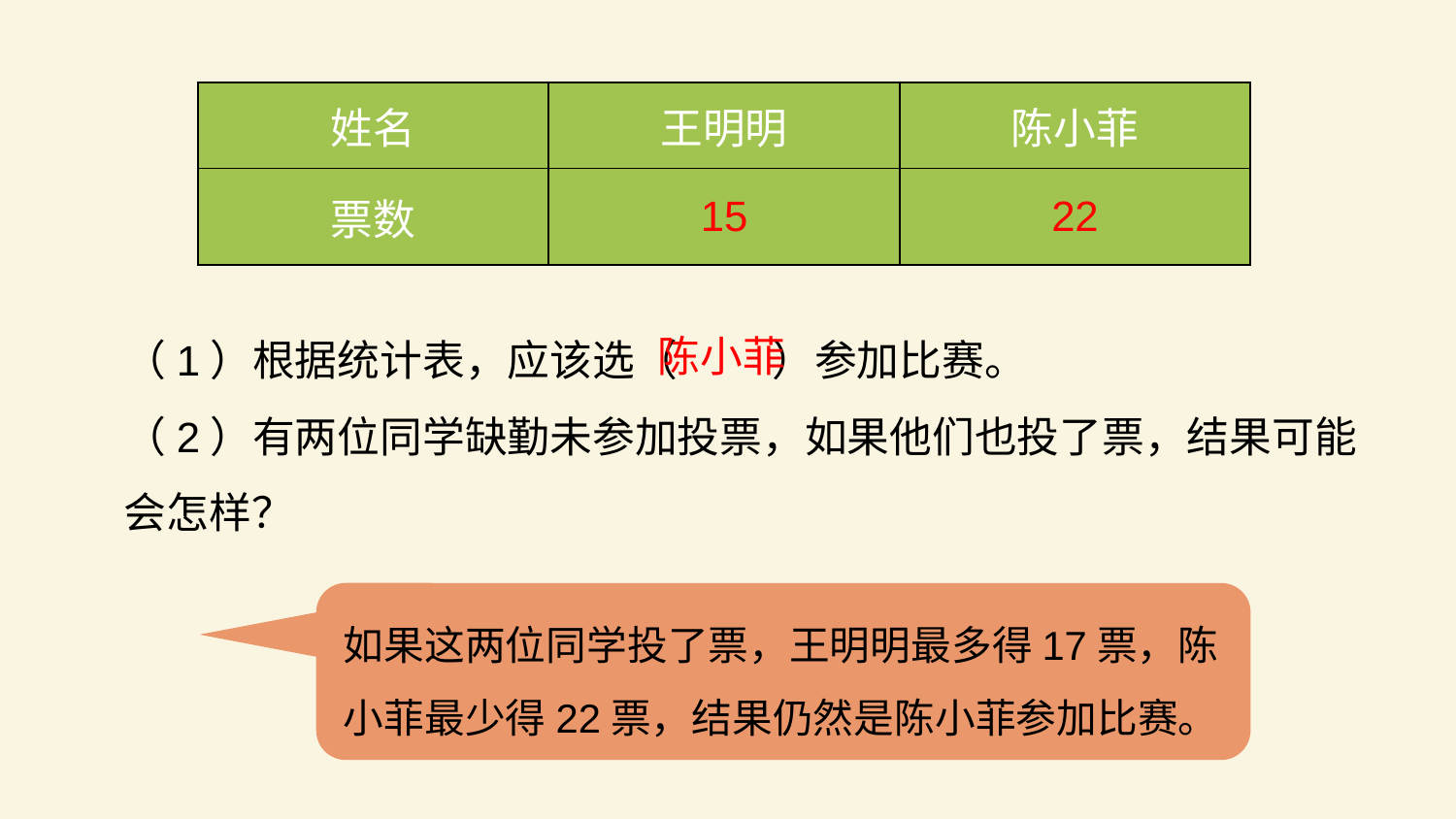

| 姓名 | 王明明 | 陈小菲 |
| --- | --- | --- |
| 票数 | 15 | 22 |
（1）根据统计表，应该选（          ）参加比赛。
（2）有两位同学缺勤未参加投票，如果他们也投了票，结果可能会怎样？
陈小菲

如果这两位同学投了票，王明明最多得17票，陈小菲最少得22票，结果仍然是陈小菲参加比赛。